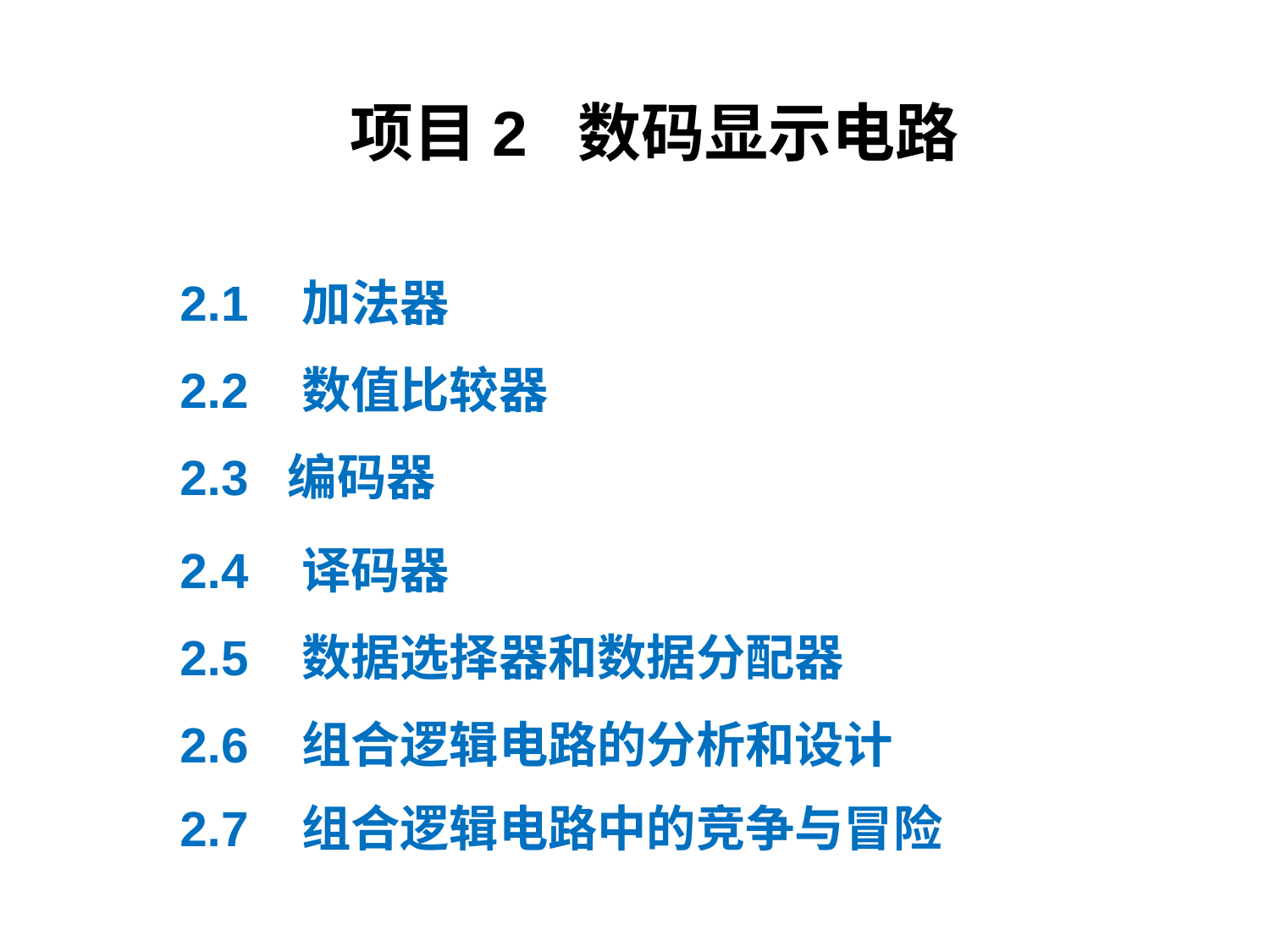

# 项目2  数码显示电路
2.1   加法器
2.2   数值比较器
2.3  编码器
2.4   译码器
2.5   数据选择器和数据分配器
2.6   组合逻辑电路的分析和设计
2.7   组合逻辑电路中的竞争与冒险